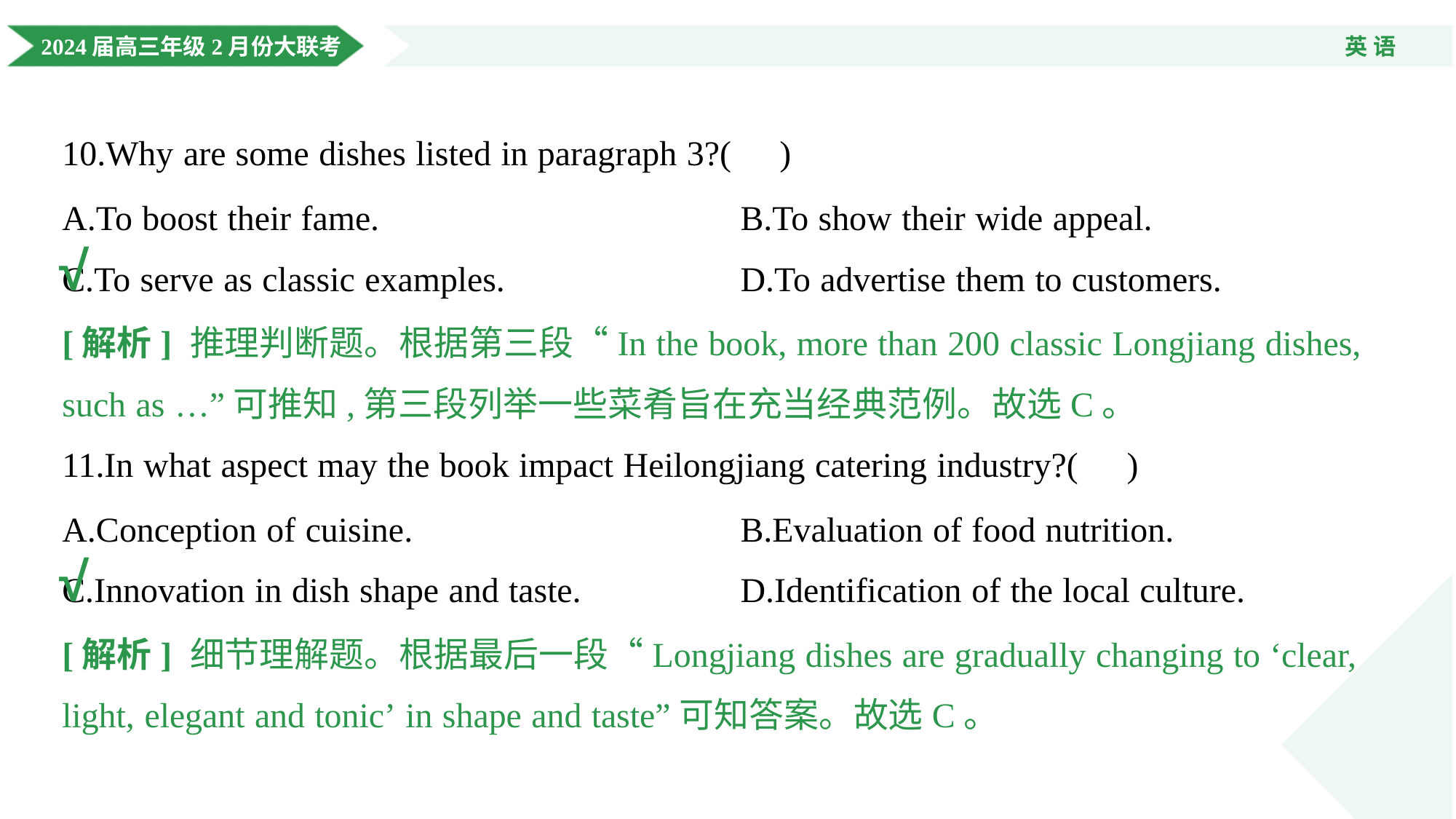

10.Why are some dishes listed in paragraph 3?(     )
A.To boost their fame.	B.To show their wide appeal.
C.To serve as classic examples.	D.To advertise them to customers.
√
[解析] 推理判断题。根据第三段“In the book, more than 200 classic Longjiang dishes,
such as …”可推知,第三段列举一些菜肴旨在充当经典范例。故选C。
11.In what aspect may the book impact Heilongjiang catering industry?(     )
A.Conception of cuisine.	B.Evaluation of food nutrition.
C.Innovation in dish shape and taste.	D.Identification of the local culture.
√
[解析] 细节理解题。根据最后一段“Longjiang dishes are gradually changing to ‘clear,
light, elegant and tonic’ in shape and taste”可知答案。故选C。